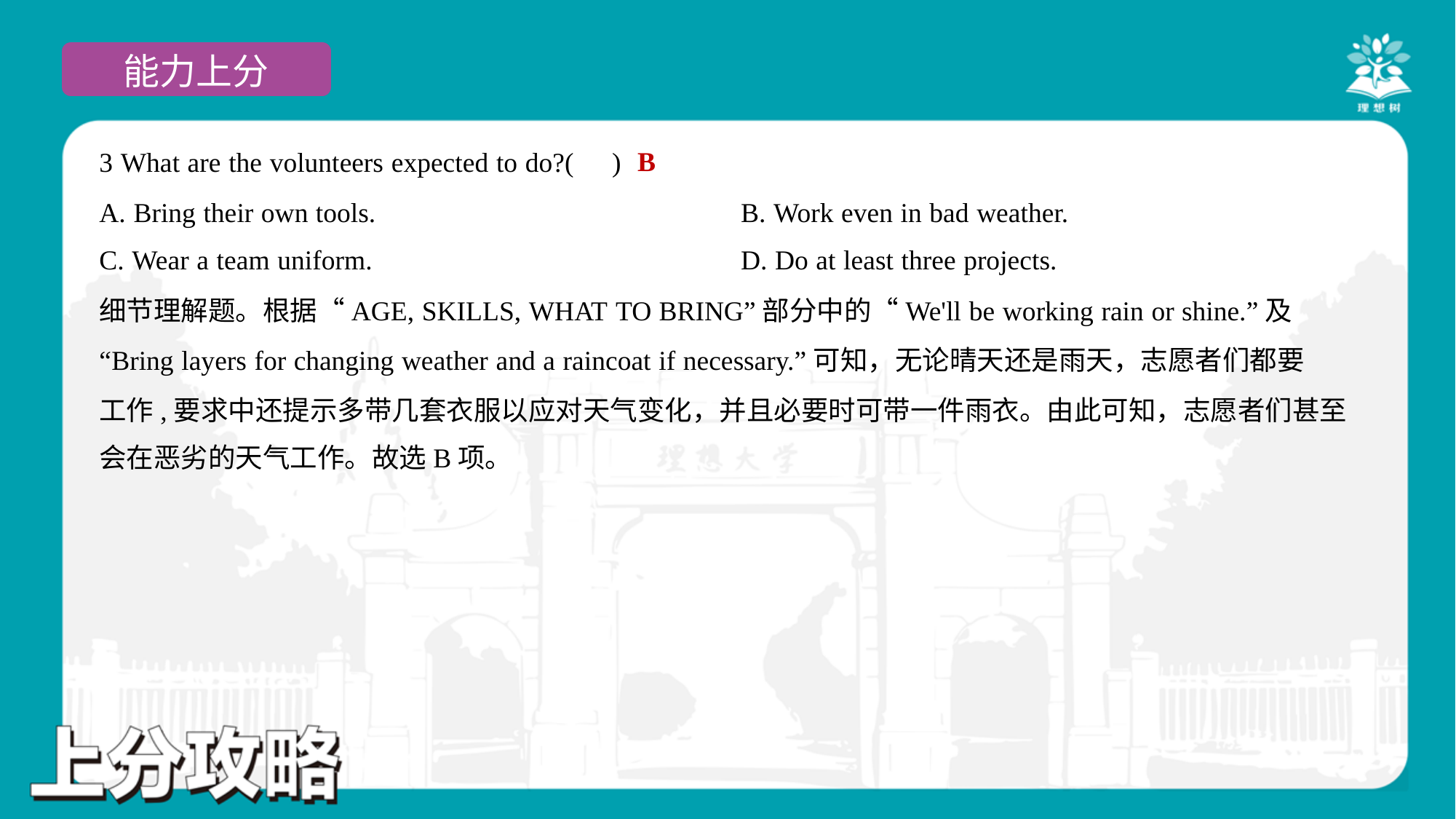

B
3 What are the volunteers expected to do?(     )
A. Bring their own tools.	B. Work even in bad weather.
C. Wear a team uniform.	D. Do at least three projects.
细节理解题。根据“AGE, SKILLS, WHAT TO BRING”部分中的“We'll be working rain or shine.”及
“Bring layers for changing weather and a raincoat if necessary.”可知，无论晴天还是雨天，志愿者们都要
工作,要求中还提示多带几套衣服以应对天气变化，并且必要时可带一件雨衣。由此可知，志愿者们甚至
会在恶劣的天气工作。故选B项。